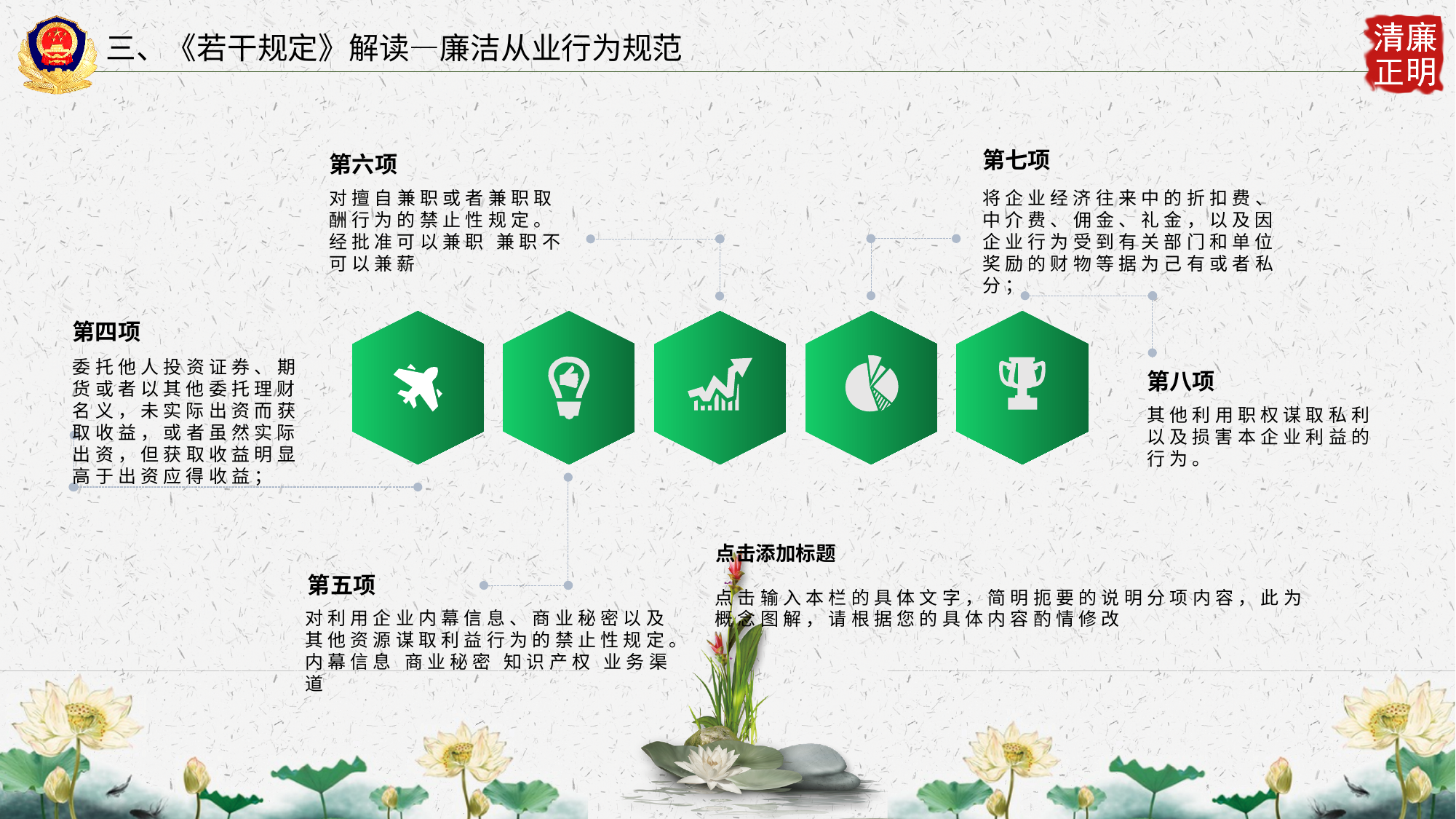

三、《若干规定》解读—廉洁从业行为规范
第七项
将企业经济往来中的折扣费、中介费、佣金、礼金，以及因企业行为受到有关部门和单位奖励的财物等据为己有或者私分；
第六项
对擅自兼职或者兼职取酬行为的禁止性规定。
经批准可以兼职 兼职不可以兼薪
第四项
委托他人投资证券、期货或者以其他委托理财名义，未实际出资而获取收益，或者虽然实际出资，但获取收益明显高于出资应得收益；

第八项
其他利用职权谋取私利以及损害本企业利益的行为。
点击添加标题
第五项
对利用企业内幕信息、商业秘密以及其他资源谋取利益行为的禁止性规定。
内幕信息 商业秘密 知识产权 业务渠道
点击输入本栏的具体文字，简明扼要的说明分项内容，此为概念图解，请根据您的具体内容酌情修改